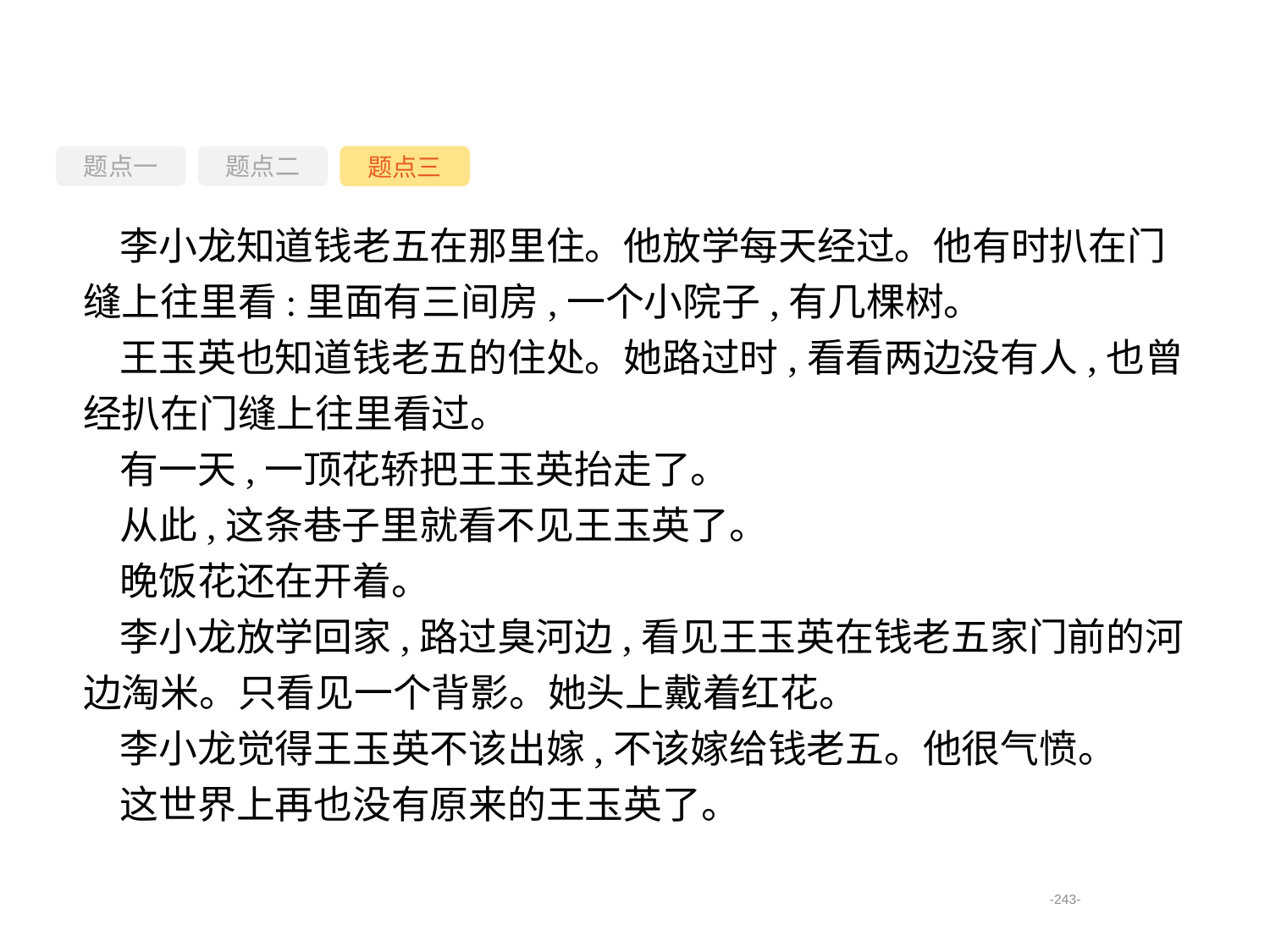

题点一
题点三
题点二
李小龙知道钱老五在那里住。他放学每天经过。他有时扒在门缝上往里看:里面有三间房,一个小院子,有几棵树。
王玉英也知道钱老五的住处。她路过时,看看两边没有人,也曾经扒在门缝上往里看过。
有一天,一顶花轿把王玉英抬走了。
从此,这条巷子里就看不见王玉英了。
晚饭花还在开着。
李小龙放学回家,路过臭河边,看见王玉英在钱老五家门前的河边淘米。只看见一个背影。她头上戴着红花。
李小龙觉得王玉英不该出嫁,不该嫁给钱老五。他很气愤。
这世界上再也没有原来的王玉英了。
-243-